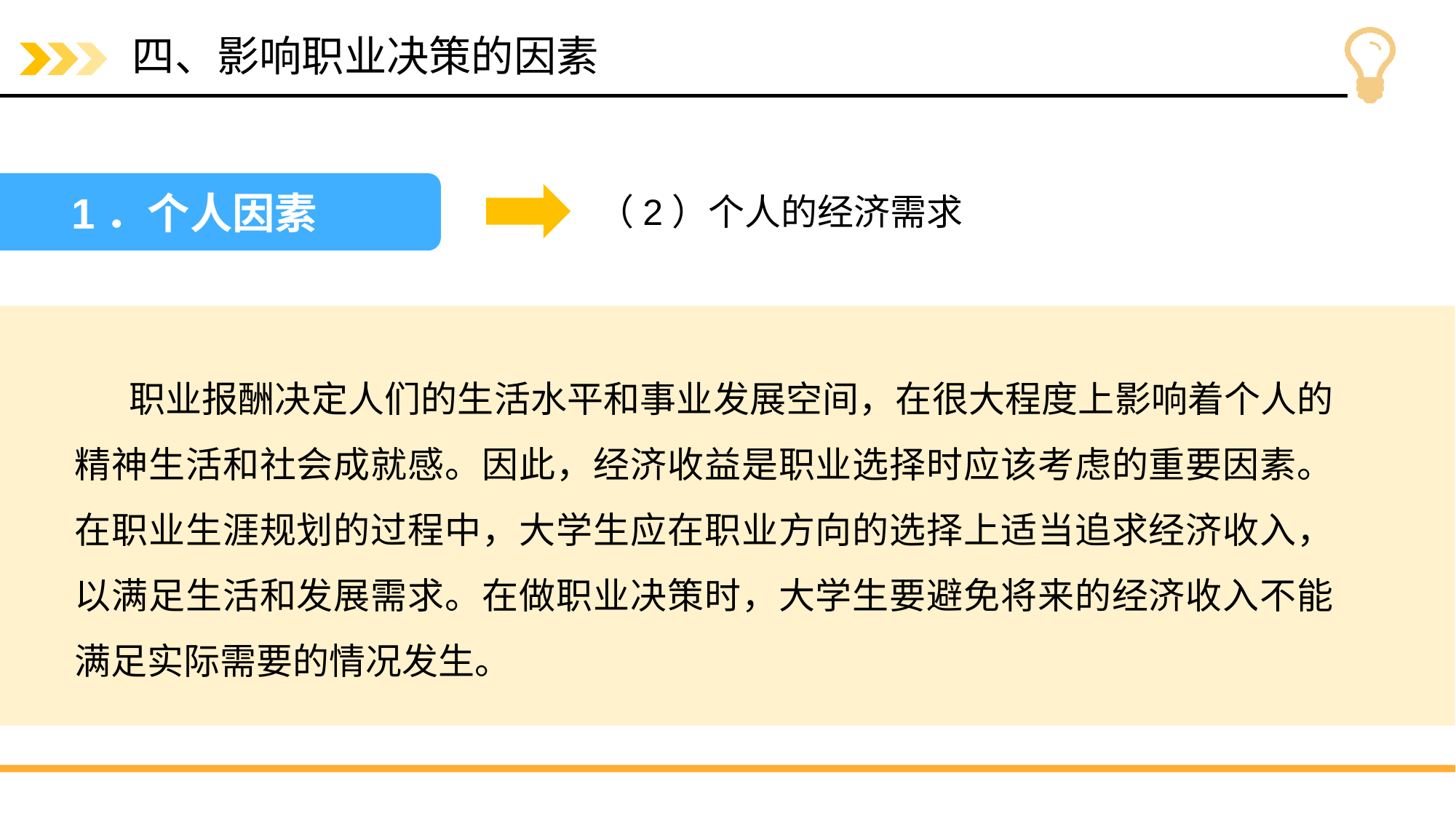

10
# 四、影响职业决策的因素
（2）个人的经济需求
1．个人因素

职业报酬决定人们的生活水平和事业发展空间，在很大程度上影响着个人的精神生活和社会成就感。因此，经济收益是职业选择时应该考虑的重要因素。在职业生涯规划的过程中，大学生应在职业方向的选择上适当追求经济收入，以满足生活和发展需求。在做职业决策时，大学生要避免将来的经济收入不能满足实际需要的情况发生。